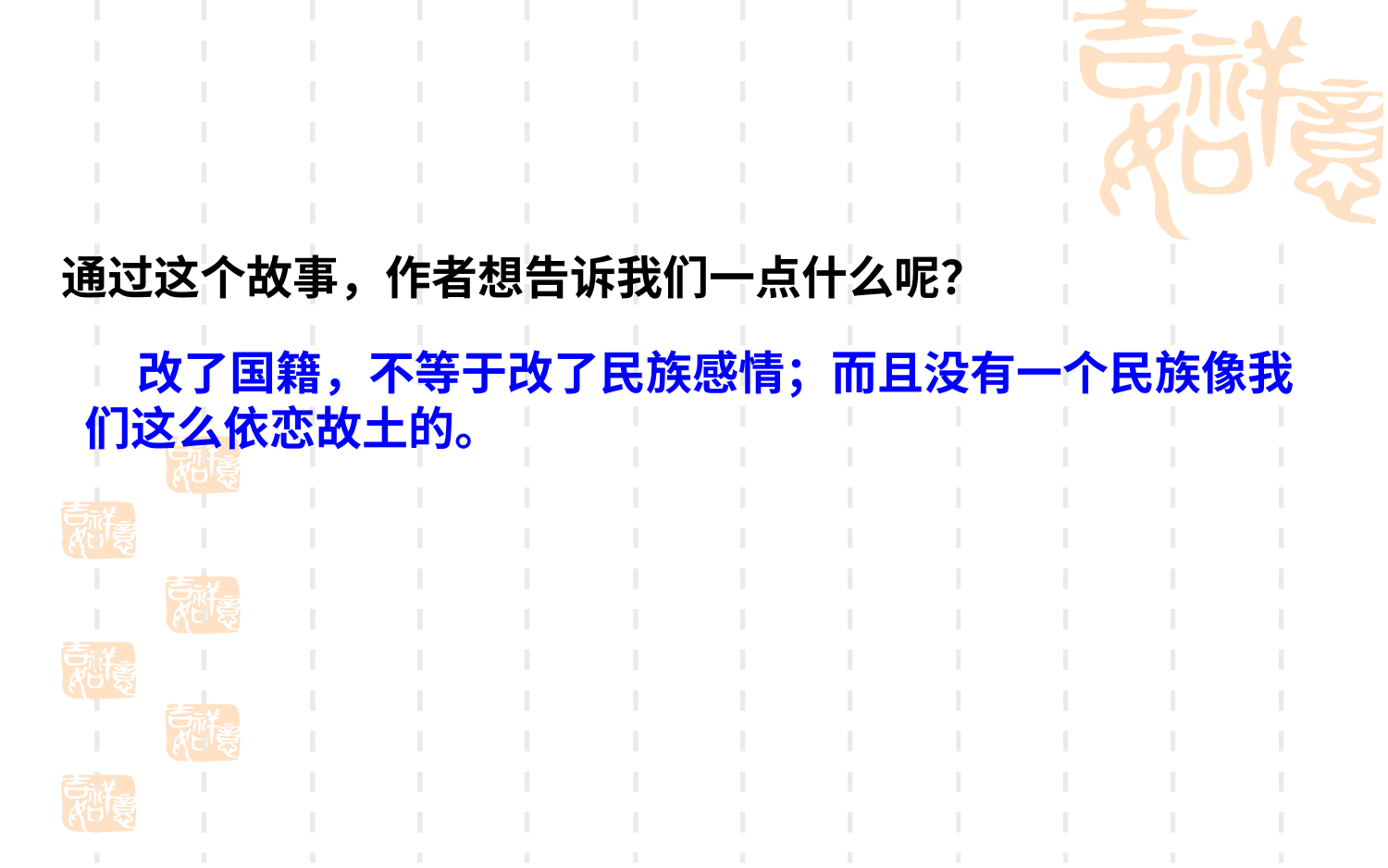

通过这个故事，作者想告诉我们一点什么呢？
    改了国籍，不等于改了民族感情；而且没有一个民族像我们这么依恋故土的。